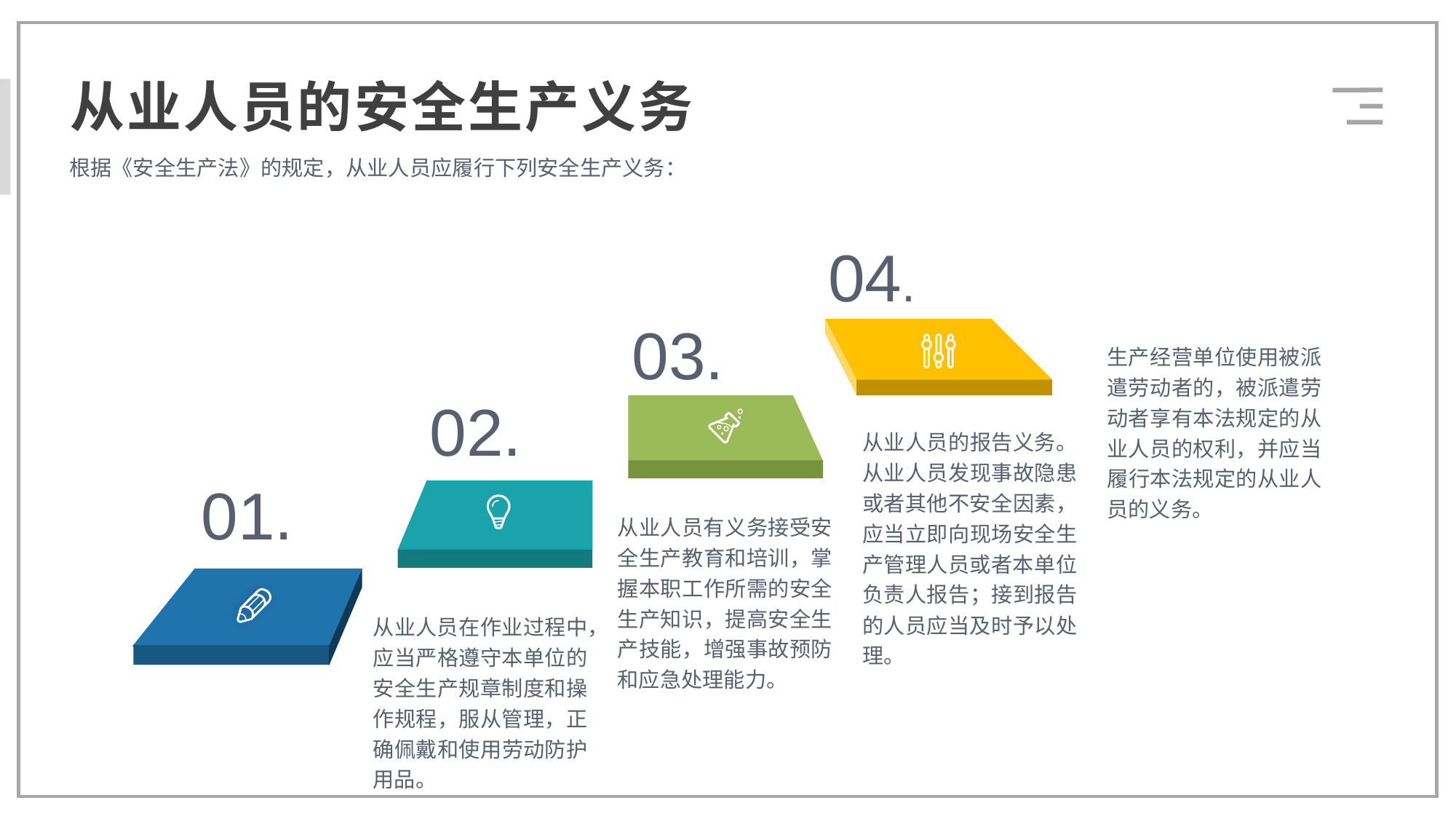

从业人员的安全生产义务

根据《安全生产法》的规定，从业人员应履行下列安全生产义务：
04.
03.

生产经营单位使用被派遣劳动者的，被派遣劳动者享有本法规定的从业人员的权利，并应当履行本法规定的从业人员的义务。

02.

从业人员的报告义务。从业人员发现事故隐患或者其他不安全因素，应当立即向现场安全生产管理人员或者本单位负责人报告；接到报告的人员应当及时予以处理。
01.

从业人员有义务接受安全生产教育和培训，掌握本职工作所需的安全生产知识，提高安全生产技能，增强事故预防和应急处理能力。

从业人员在作业过程中，应当严格遵守本单位的安全生产规章制度和操作规程，服从管理，正确佩戴和使用劳动防护用品。